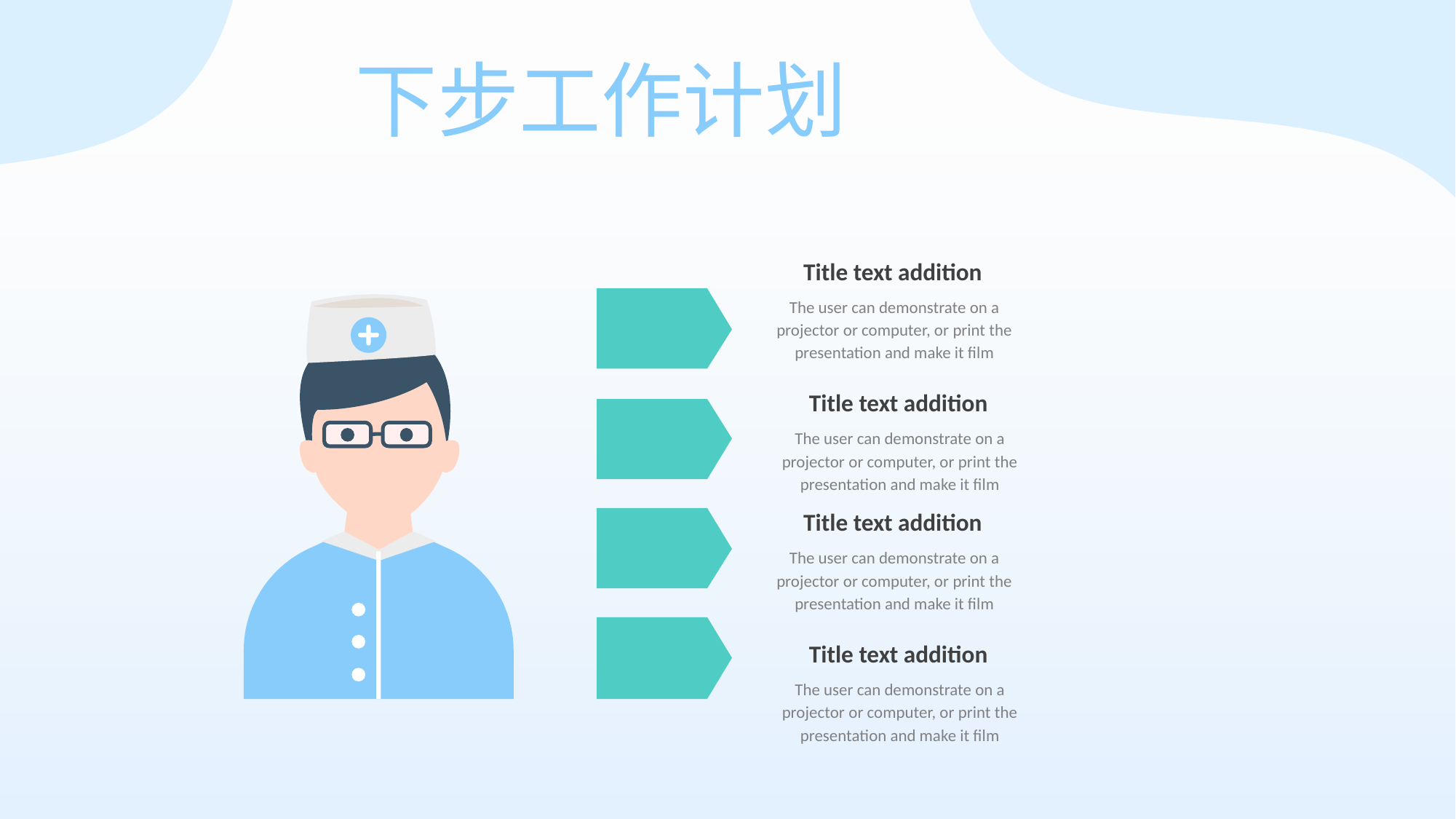

下步工作计划
Title text addition
The user can demonstrate on a projector or computer, or print the presentation and make it film

Title text addition
The user can demonstrate on a projector or computer, or print the presentation and make it film

Title text addition
The user can demonstrate on a projector or computer, or print the presentation and make it film

Title text addition
The user can demonstrate on a projector or computer, or print the presentation and make it film